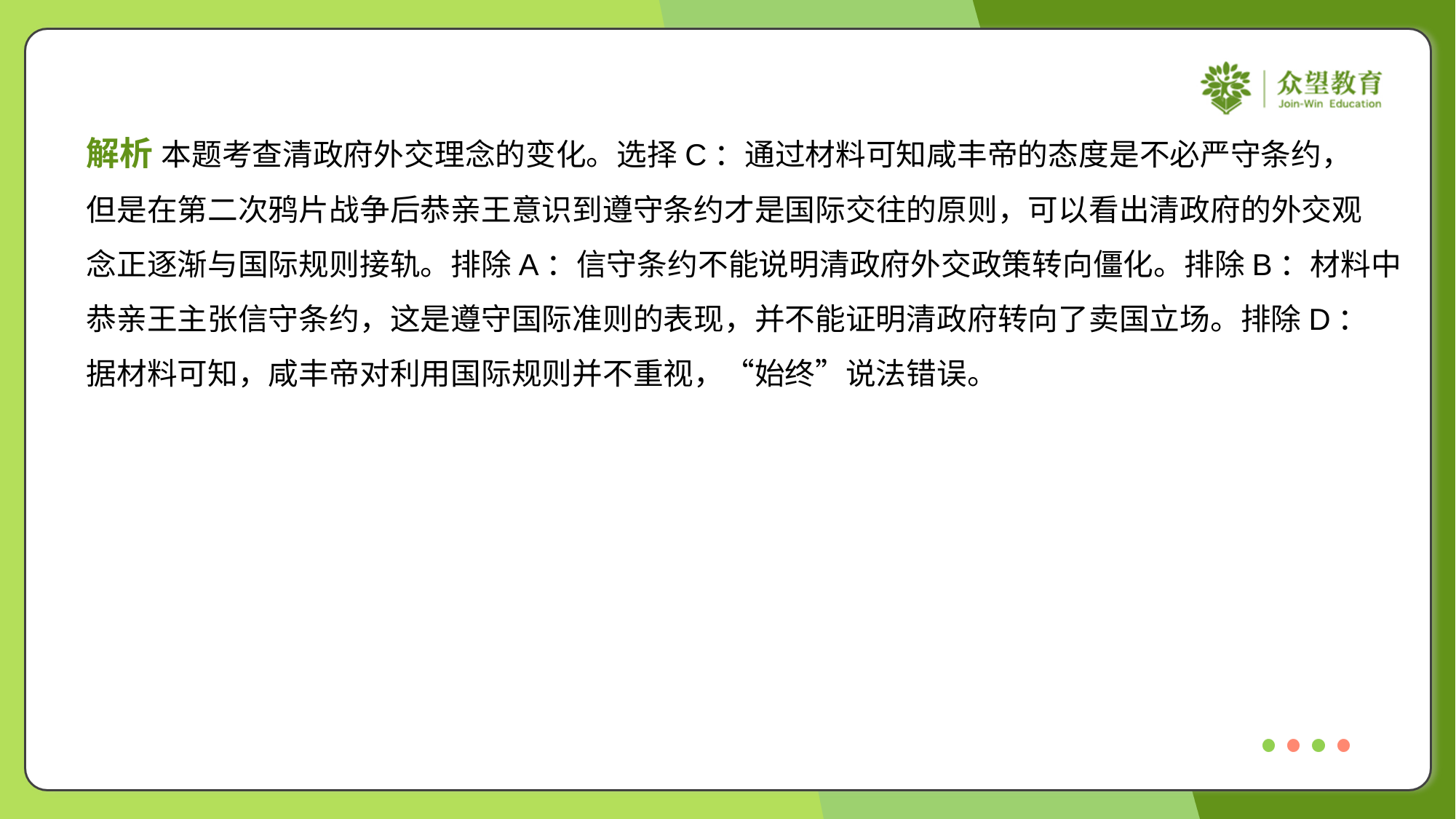

解析 本题考查清政府外交理念的变化。选择C：通过材料可知咸丰帝的态度是不必严守条约，
但是在第二次鸦片战争后恭亲王意识到遵守条约才是国际交往的原则，可以看出清政府的外交观
念正逐渐与国际规则接轨。排除A：信守条约不能说明清政府外交政策转向僵化。排除B：材料中
恭亲王主张信守条约，这是遵守国际准则的表现，并不能证明清政府转向了卖国立场。排除D：
据材料可知，咸丰帝对利用国际规则并不重视，“始终”说法错误。